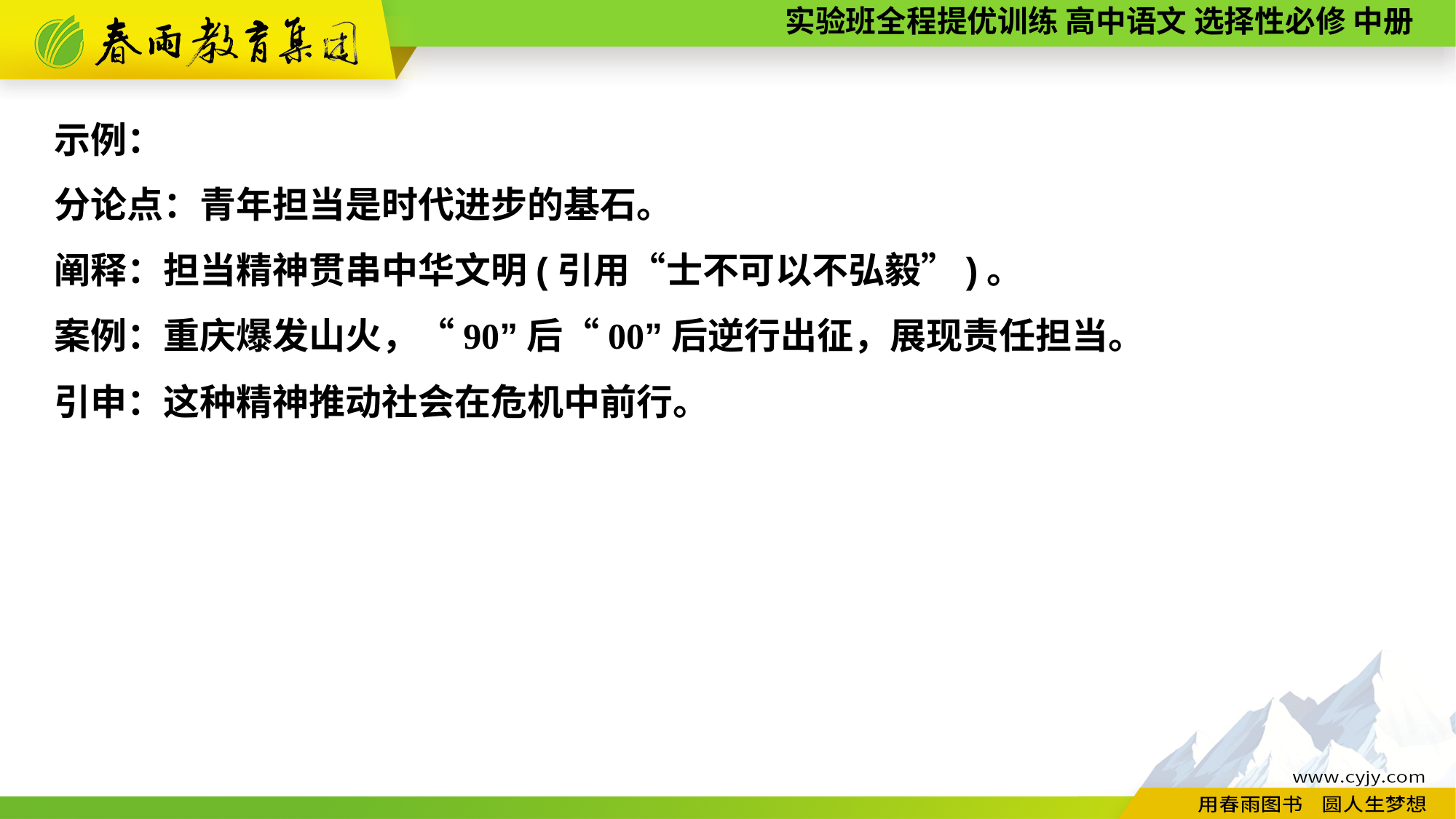

示例：
分论点：青年担当是时代进步的基石。
阐释：担当精神贯串中华文明(引用“士不可以不弘毅”)。
案例：重庆爆发山火，“90”后“00”后逆行出征，展现责任担当。
引申：这种精神推动社会在危机中前行。